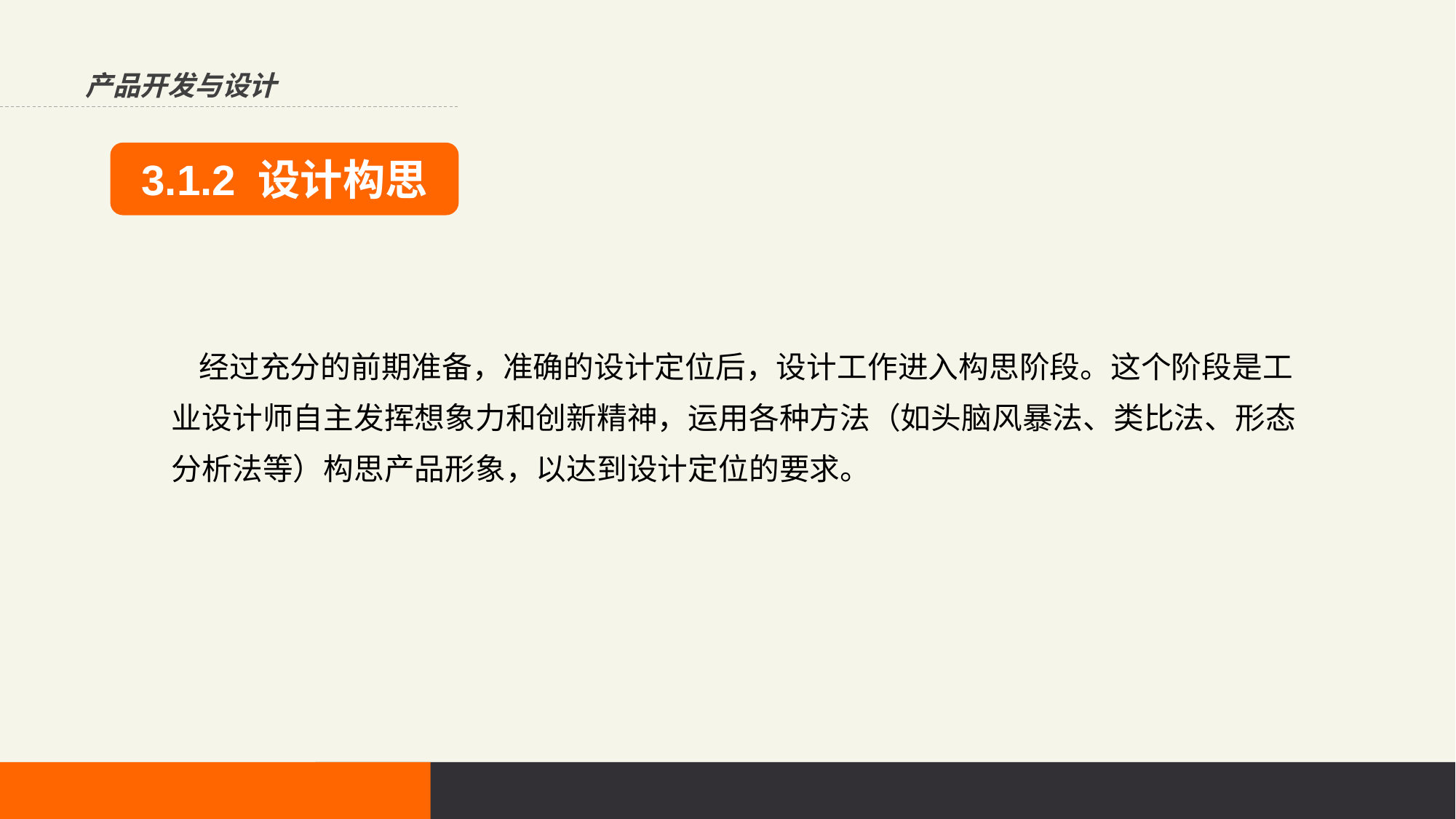

产品开发与设计
3.1.2 设计构思

   经过充分的前期准备，准确的设计定位后，设计工作进入构思阶段。这个阶段是工业设计师自主发挥想象力和创新精神，运用各种方法（如头脑风暴法、类比法、形态分析法等）构思产品形象，以达到设计定位的要求。